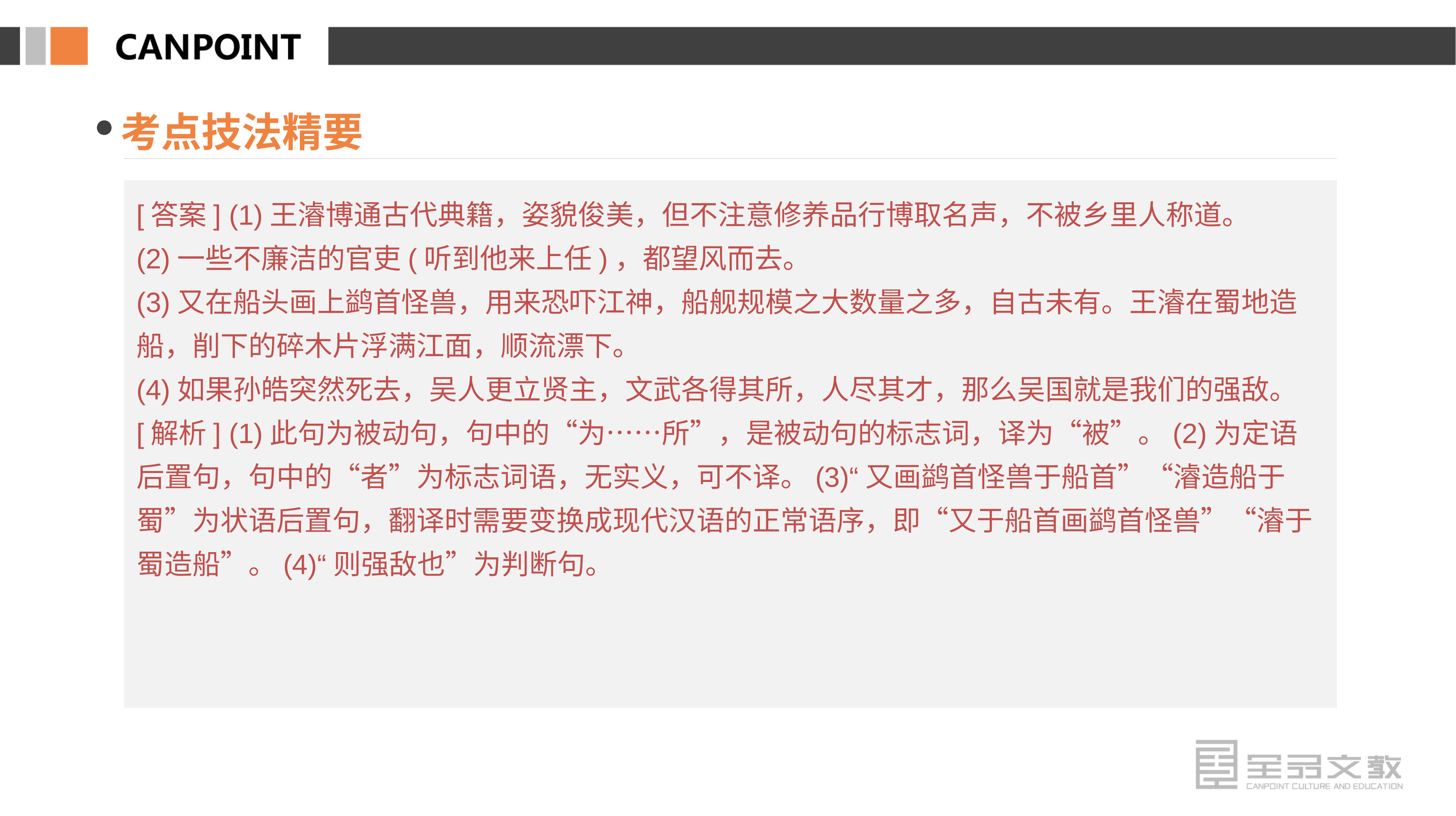

考点技法精要

[答案] (1)王濬博通古代典籍，姿貌俊美，但不注意修养品行博取名声，不被乡里人称道。
(2)一些不廉洁的官吏(听到他来上任)，都望风而去。
(3)又在船头画上鹢首怪兽，用来恐吓江神，船舰规模之大数量之多，自古未有。王濬在蜀地造船，削下的碎木片浮满江面，顺流漂下。
(4)如果孙皓突然死去，吴人更立贤主，文武各得其所，人尽其才，那么吴国就是我们的强敌。
[解析] (1)此句为被动句，句中的“为……所”，是被动句的标志词，译为“被”。(2)为定语后置句，句中的“者”为标志词语，无实义，可不译。(3)“又画鹢首怪兽于船首”“濬造船于蜀”为状语后置句，翻译时需要变换成现代汉语的正常语序，即“又于船首画鹢首怪兽”“濬于蜀造船”。(4)“则强敌也”为判断句。